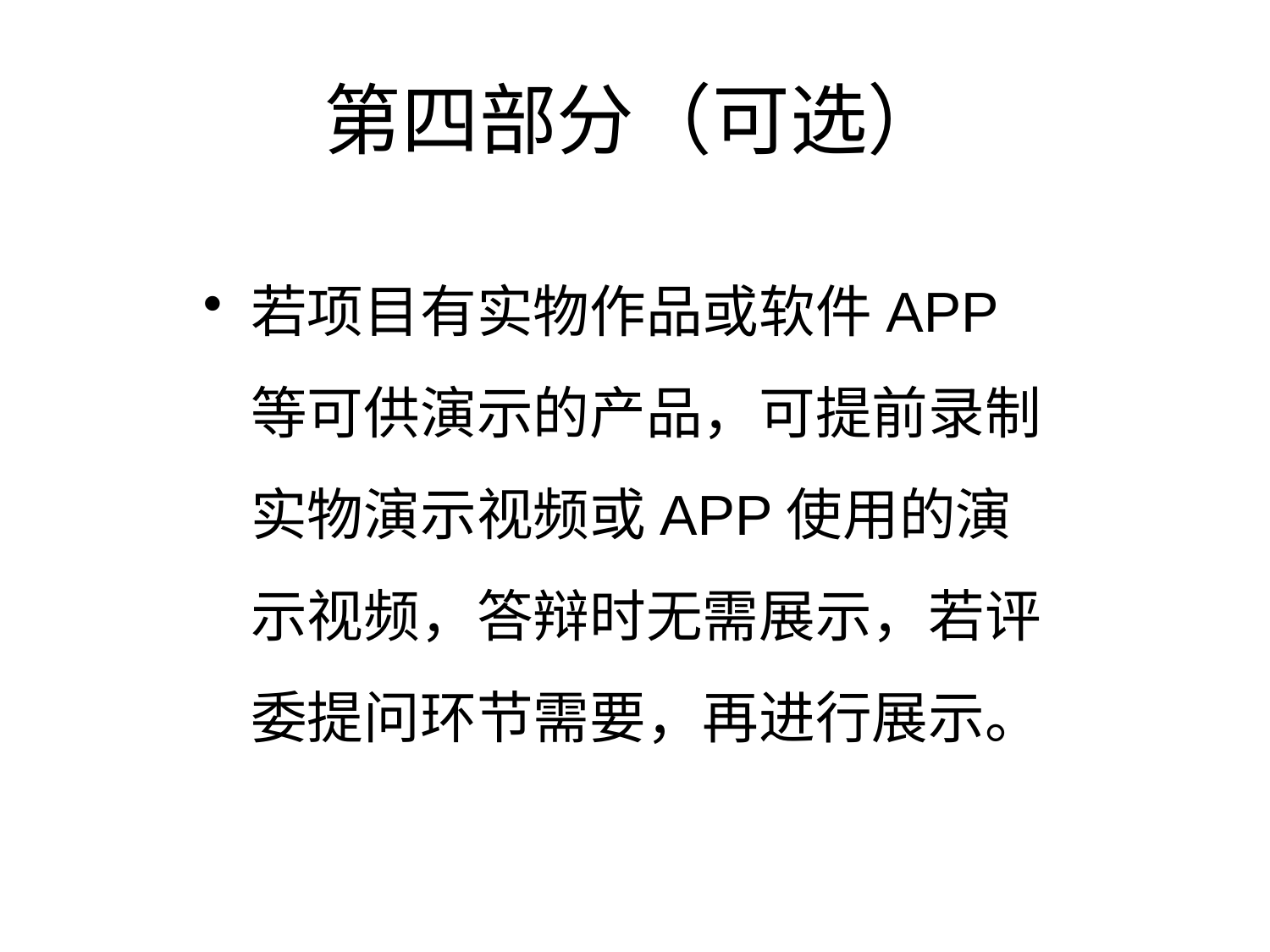

# 第四部分（可选）
若项目有实物作品或软件APP等可供演示的产品，可提前录制实物演示视频或APP使用的演示视频，答辩时无需展示，若评委提问环节需要，再进行展示。